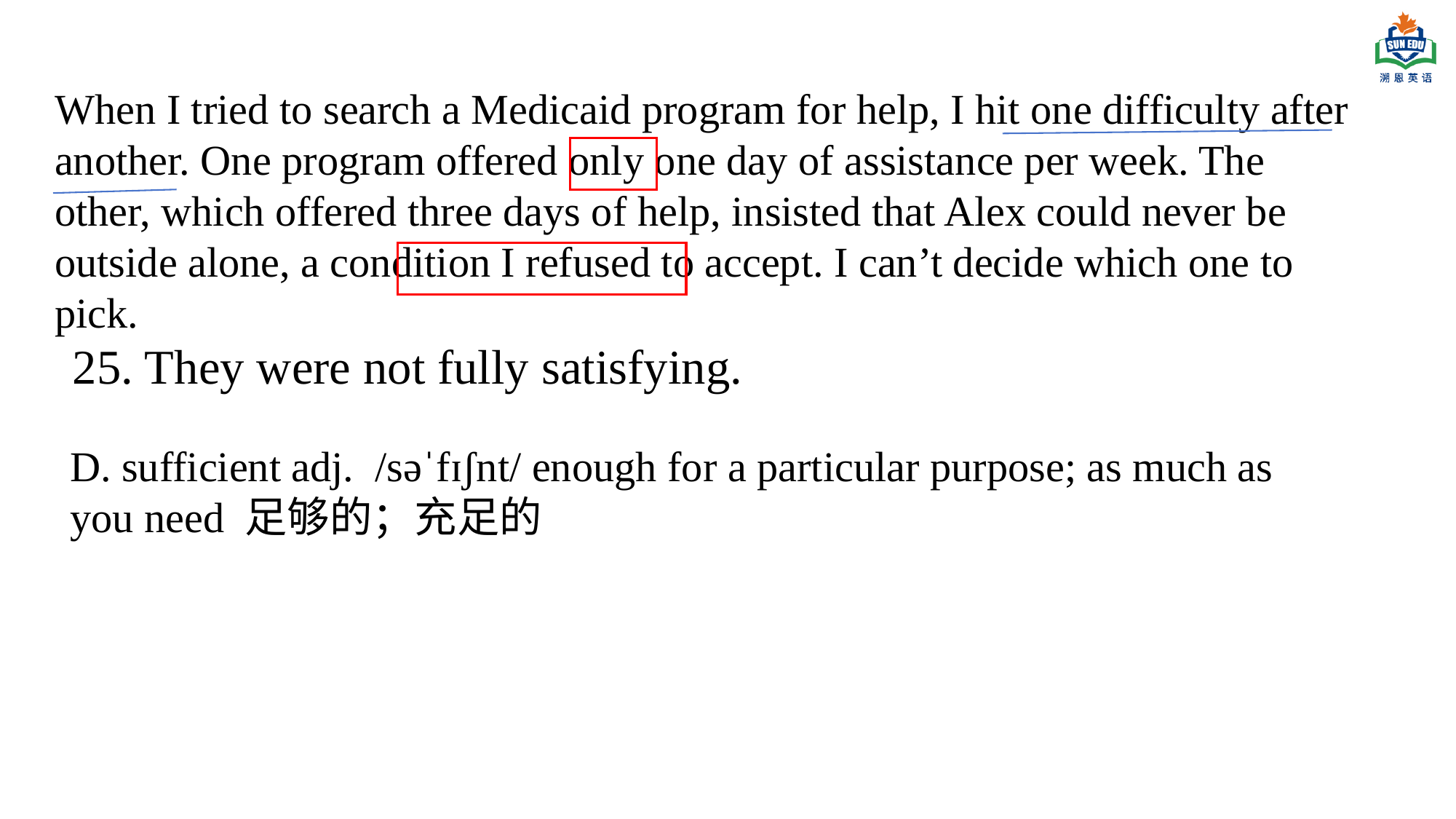

When I tried to search a Medicaid program for help, I hit one difficulty after another. One program offered only one day of assistance per week. The other, which offered three days of help, insisted that Alex could never be outside alone, a condition I refused to accept. I can’t decide which one to pick.

25. They were not fully satisfying.
D. sufficient adj.  /səˈfɪʃnt/ enough for a particular purpose; as much as you need 足够的；充足的